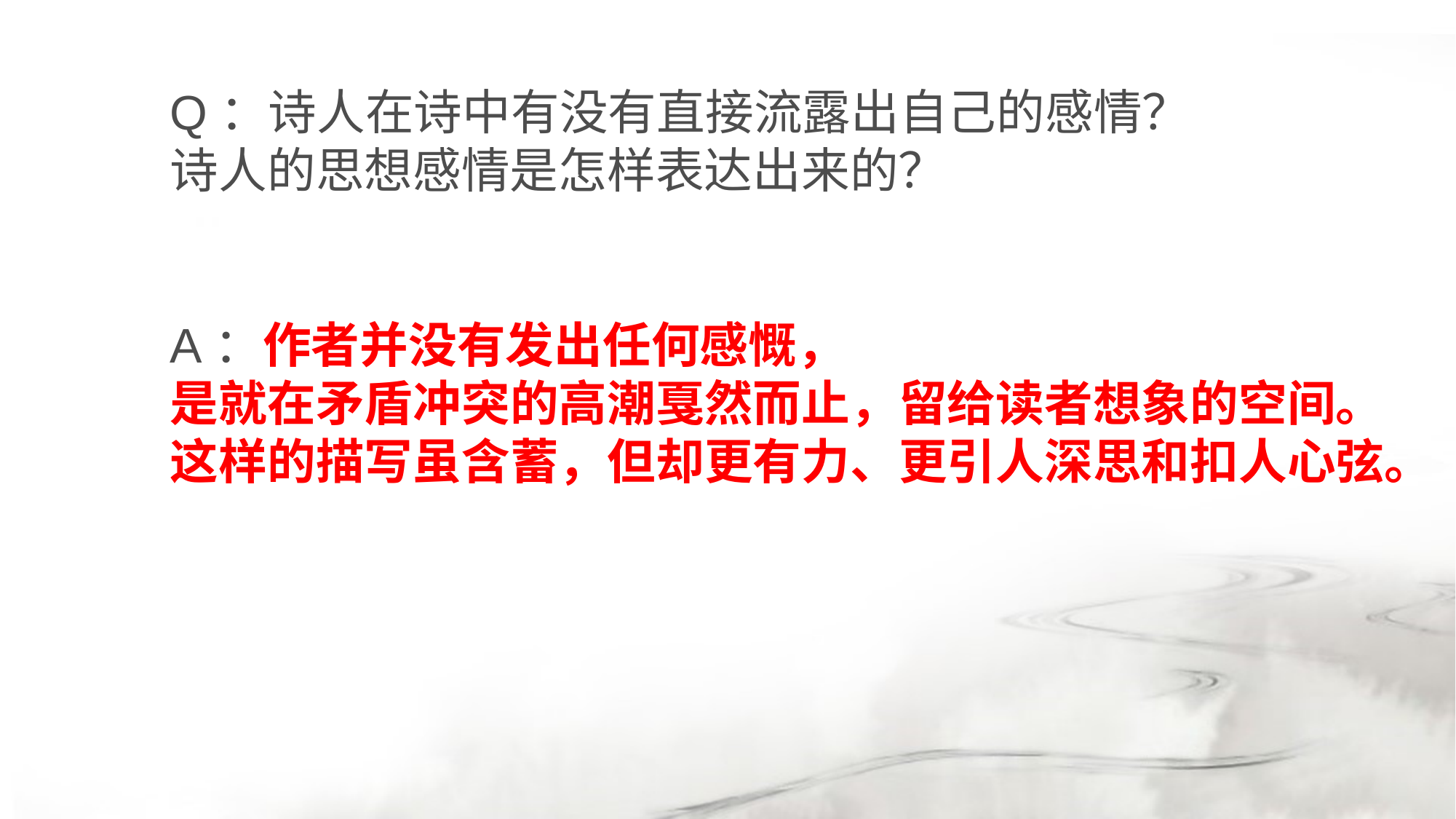

Q：诗人在诗中有没有直接流露出自己的感情？
诗人的思想感情是怎样表达出来的？

A：作者并没有发出任何感慨，
是就在矛盾冲突的高潮戛然而止，留给读者想象的空间。
这样的描写虽含蓄，但却更有力、更引人深思和扣人心弦。